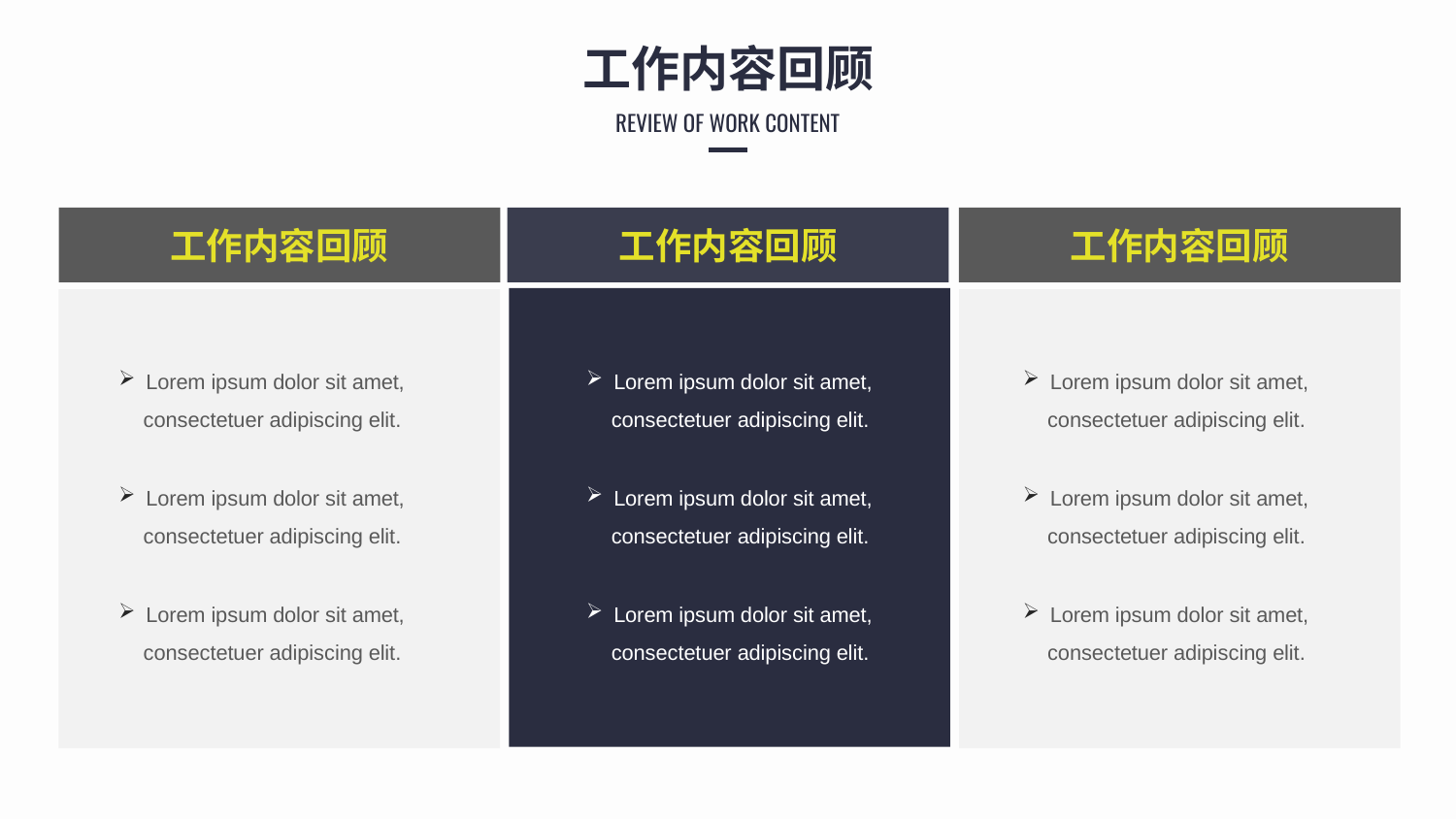

工作内容回顾
REVIEW OF WORK CONTENT
工作内容回顾
工作内容回顾
工作内容回顾

Lorem ipsum dolor sit amet, consectetuer adipiscing elit.
Lorem ipsum dolor sit amet, consectetuer adipiscing elit.
Lorem ipsum dolor sit amet, consectetuer adipiscing elit.
Lorem ipsum dolor sit amet, consectetuer adipiscing elit.
Lorem ipsum dolor sit amet, consectetuer adipiscing elit.
Lorem ipsum dolor sit amet, consectetuer adipiscing elit.
Lorem ipsum dolor sit amet, consectetuer adipiscing elit.
Lorem ipsum dolor sit amet, consectetuer adipiscing elit.
Lorem ipsum dolor sit amet, consectetuer adipiscing elit.